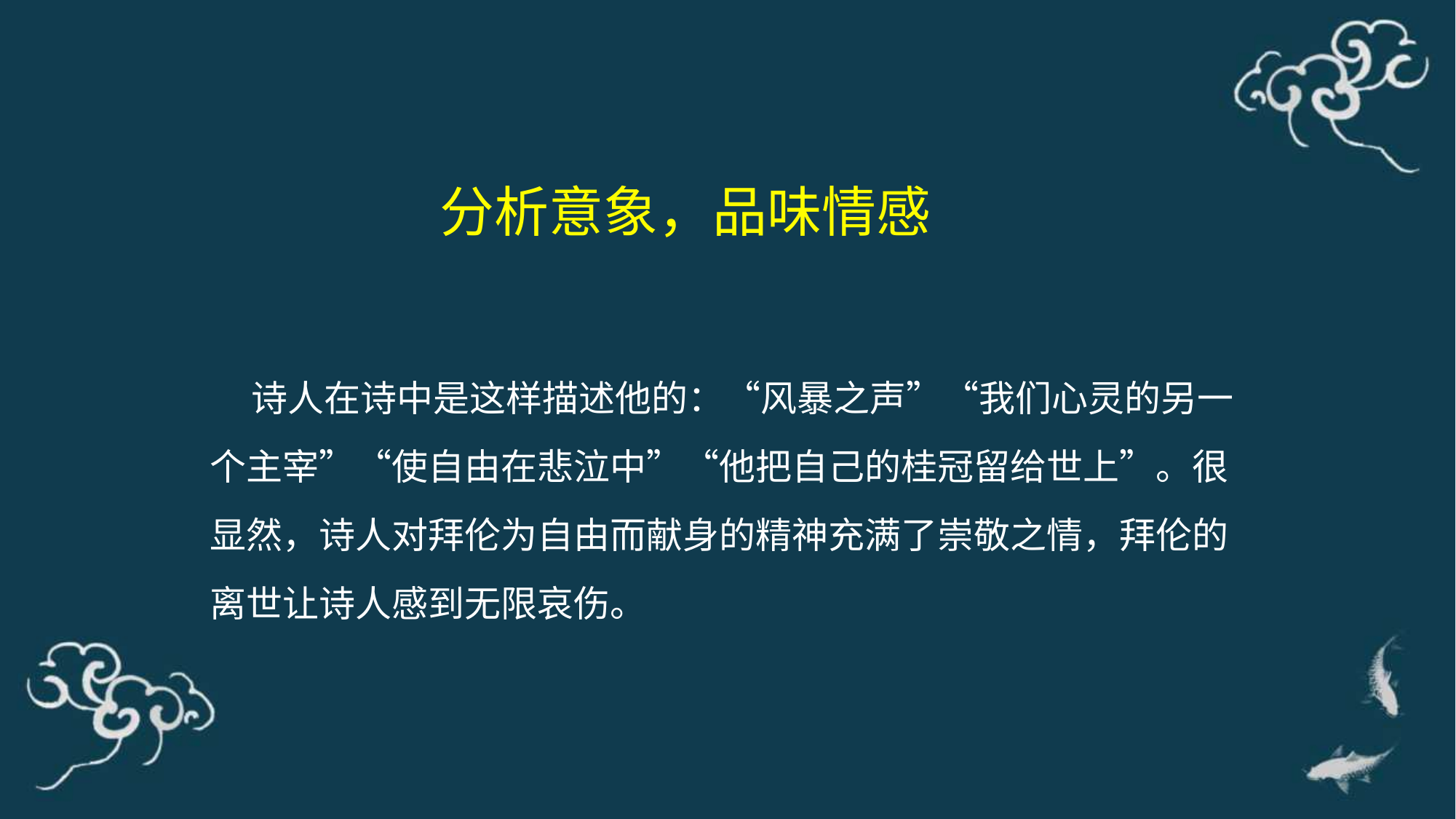

分析意象，品味情感
    诗人在诗中是这样描述他的：“风暴之声”“我们心灵的另一个主宰”“使自由在悲泣中”“他把自己的桂冠留给世上”。很显然，诗人对拜伦为自由而献身的精神充满了崇敬之情，拜伦的离世让诗人感到无限哀伤。